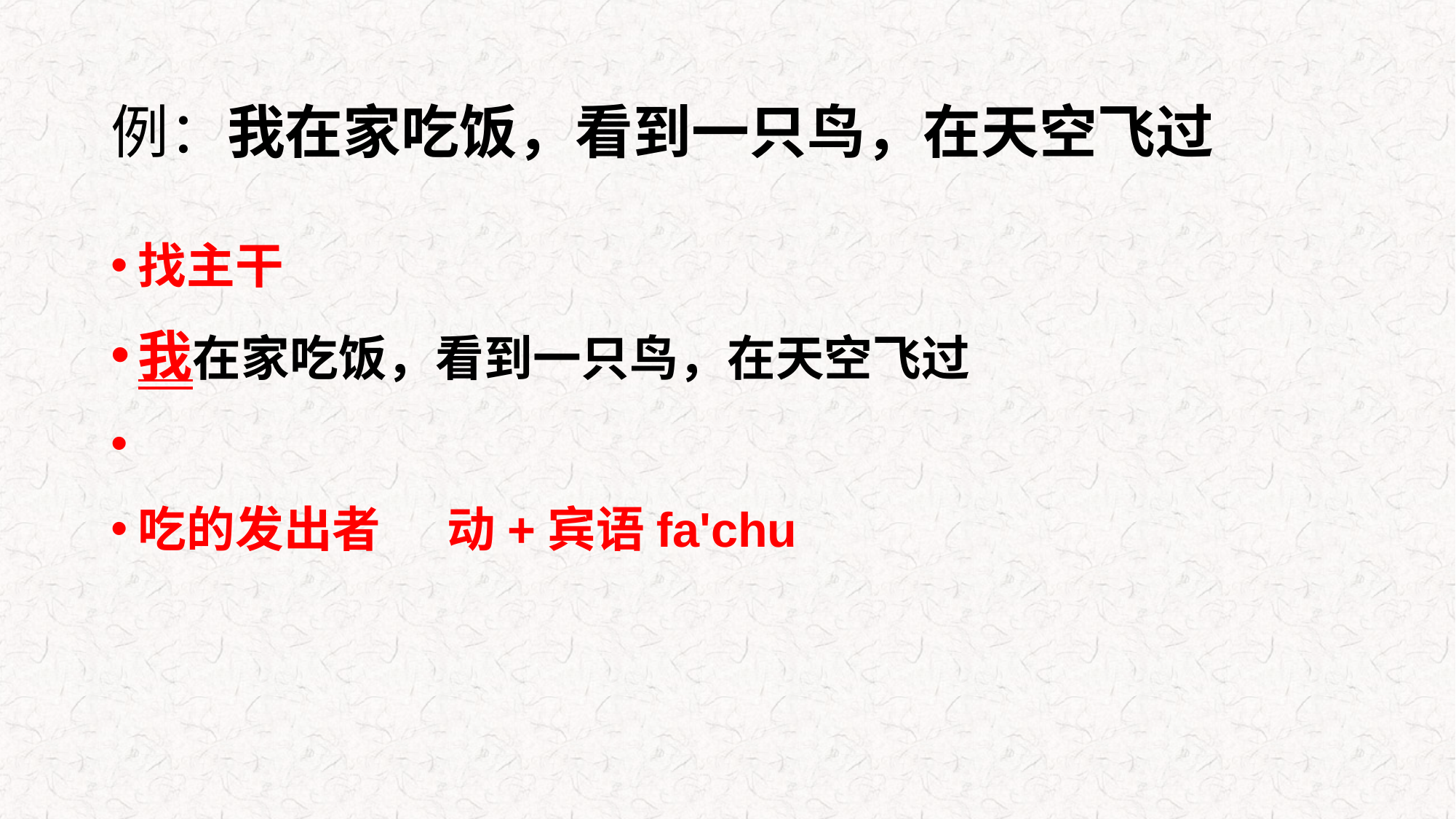

# 例：我在家吃饭，看到一只鸟，在天空飞过
找主干
我在家吃饭，看到一只鸟，在天空飞过

吃的发出者      动+宾语fa'chu